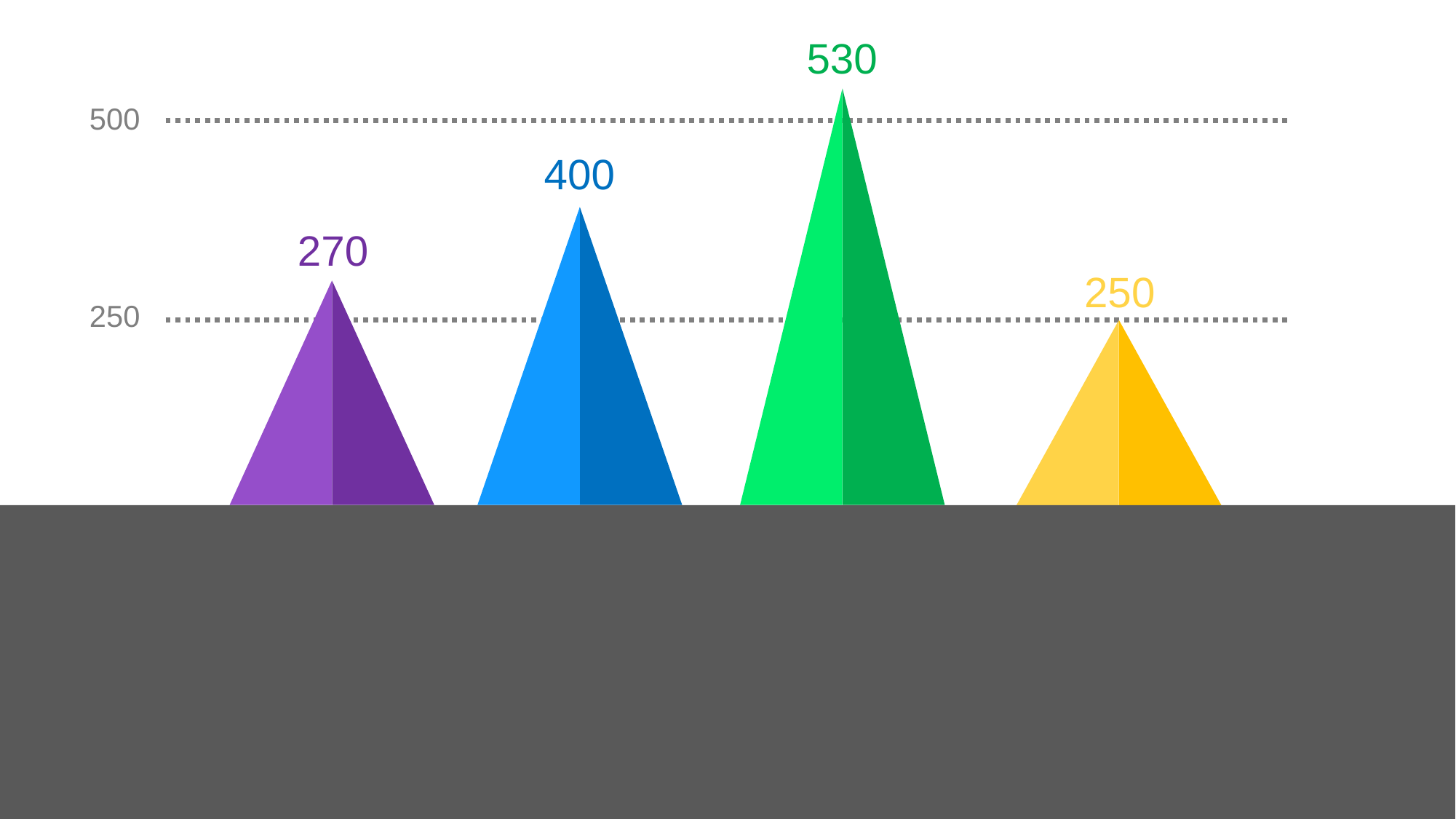

530

500
400

270
250

250

첫번째 내용
두번째 내용
세번째 내용
네번째 내용
2017 0000 판매율 그래프